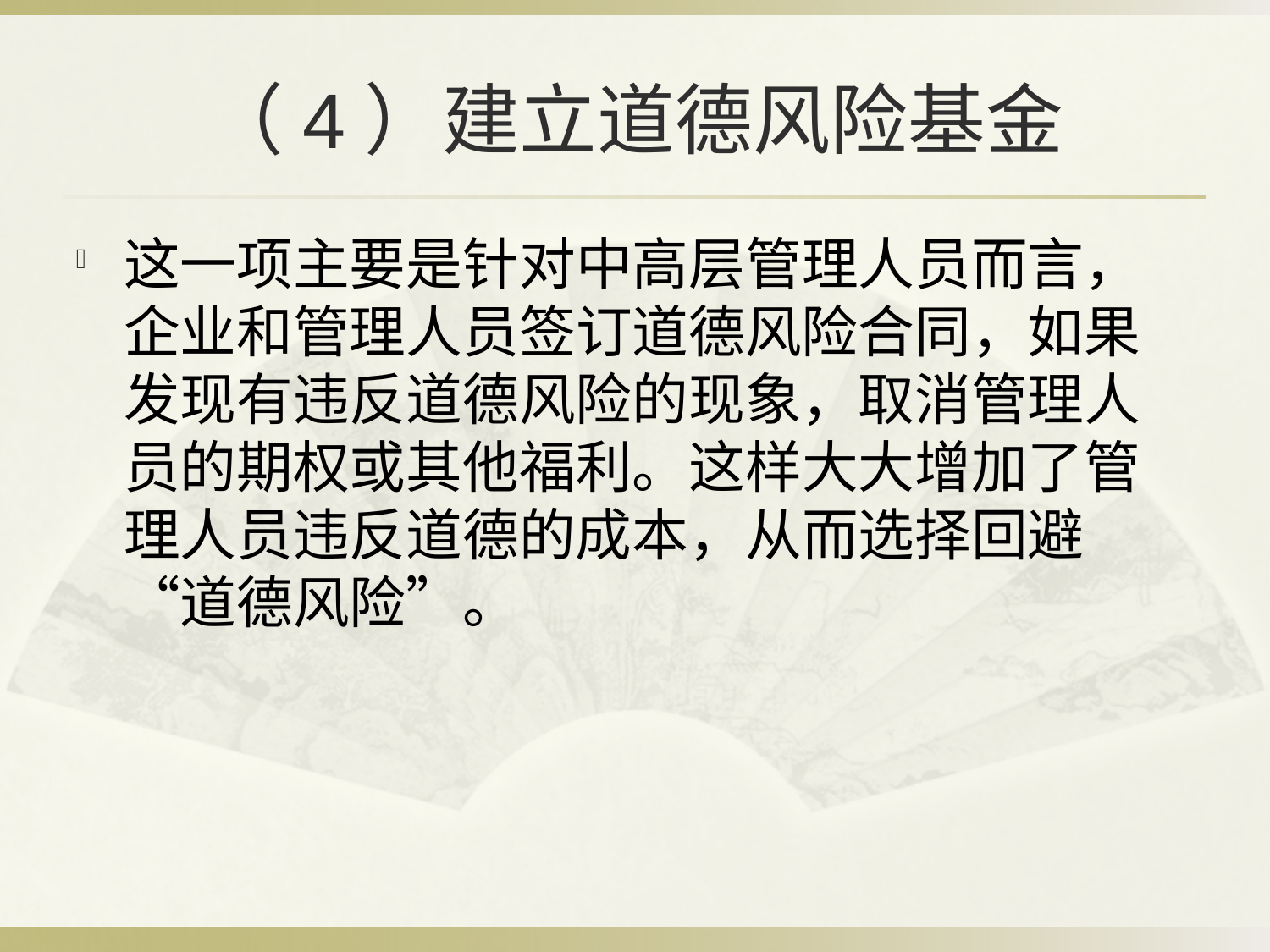

# （4）建立道德风险基金
这一项主要是针对中高层管理人员而言，企业和管理人员签订道德风险合同，如果发现有违反道德风险的现象，取消管理人员的期权或其他福利。这样大大增加了管理人员违反道德的成本，从而选择回避“道德风险”。